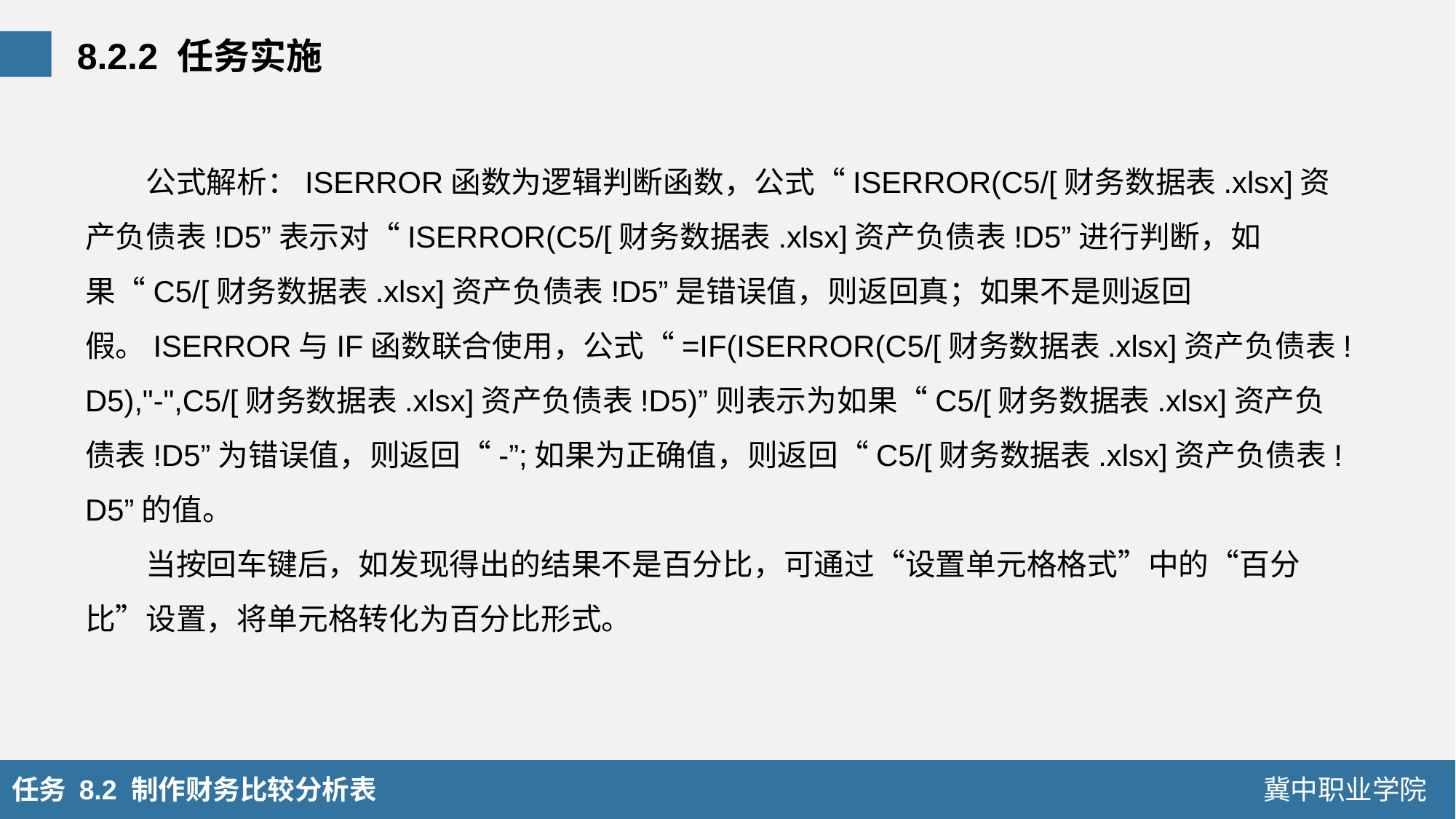

8.2.2 任务实施
公式解析：ISERROR函数为逻辑判断函数，公式“ISERROR(C5/[财务数据表.xlsx]资产负债表!D5”表示对“ISERROR(C5/[财务数据表.xlsx]资产负债表!D5”进行判断，如果“C5/[财务数据表.xlsx]资产负债表!D5”是错误值，则返回真；如果不是则返回假。ISERROR与IF函数联合使用，公式“=IF(ISERROR(C5/[财务数据表.xlsx]资产负债表!D5),"-",C5/[财务数据表.xlsx]资产负债表!D5)”则表示为如果“C5/[财务数据表.xlsx]资产负债表!D5”为错误值，则返回“-”;如果为正确值，则返回“C5/[财务数据表.xlsx]资产负债表!D5”的值。
当按回车键后，如发现得出的结果不是百分比，可通过“设置单元格格式”中的“百分比”设置，将单元格转化为百分比形式。

任务 8.2 制作财务比较分析表
冀中职业学院